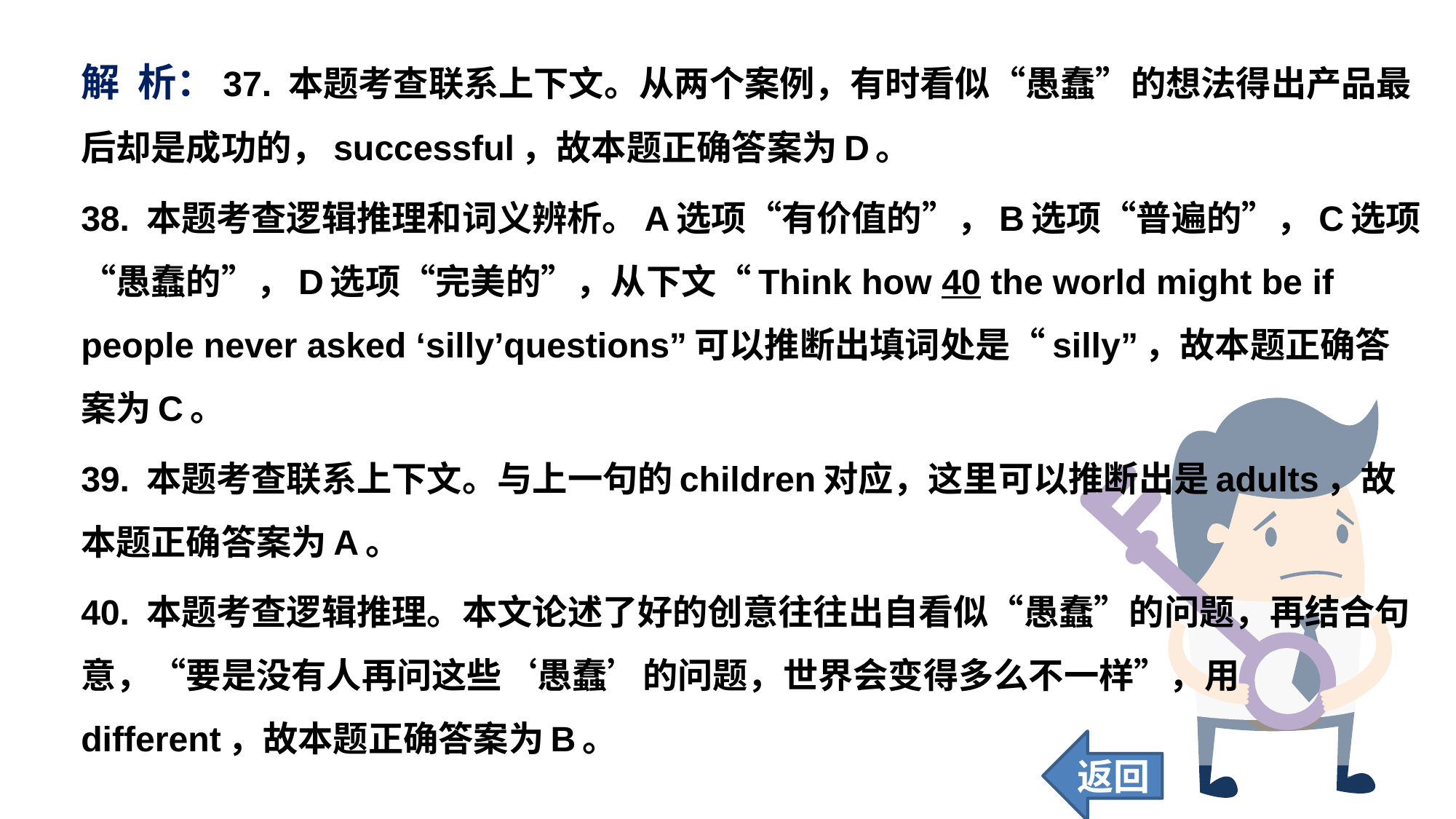

解  析：37. 本题考查联系上下文。从两个案例，有时看似“愚蠢”的想法得出产品最后却是成功的，successful，故本题正确答案为D。
38. 本题考查逻辑推理和词义辨析。A选项“有价值的”，B选项“普遍的”，C选项“愚蠢的”，D选项“完美的”，从下文“Think how 40 the world might be if people never asked ‘silly’questions”可以推断出填词处是“silly”，故本题正确答案为C。
39. 本题考查联系上下文。与上一句的children对应，这里可以推断出是adults，故本题正确答案为A。
40. 本题考查逻辑推理。本文论述了好的创意往往出自看似“愚蠢”的问题，再结合句意，“要是没有人再问这些‘愚蠢’的问题，世界会变得多么不一样”，用different，故本题正确答案为B。

返回
123